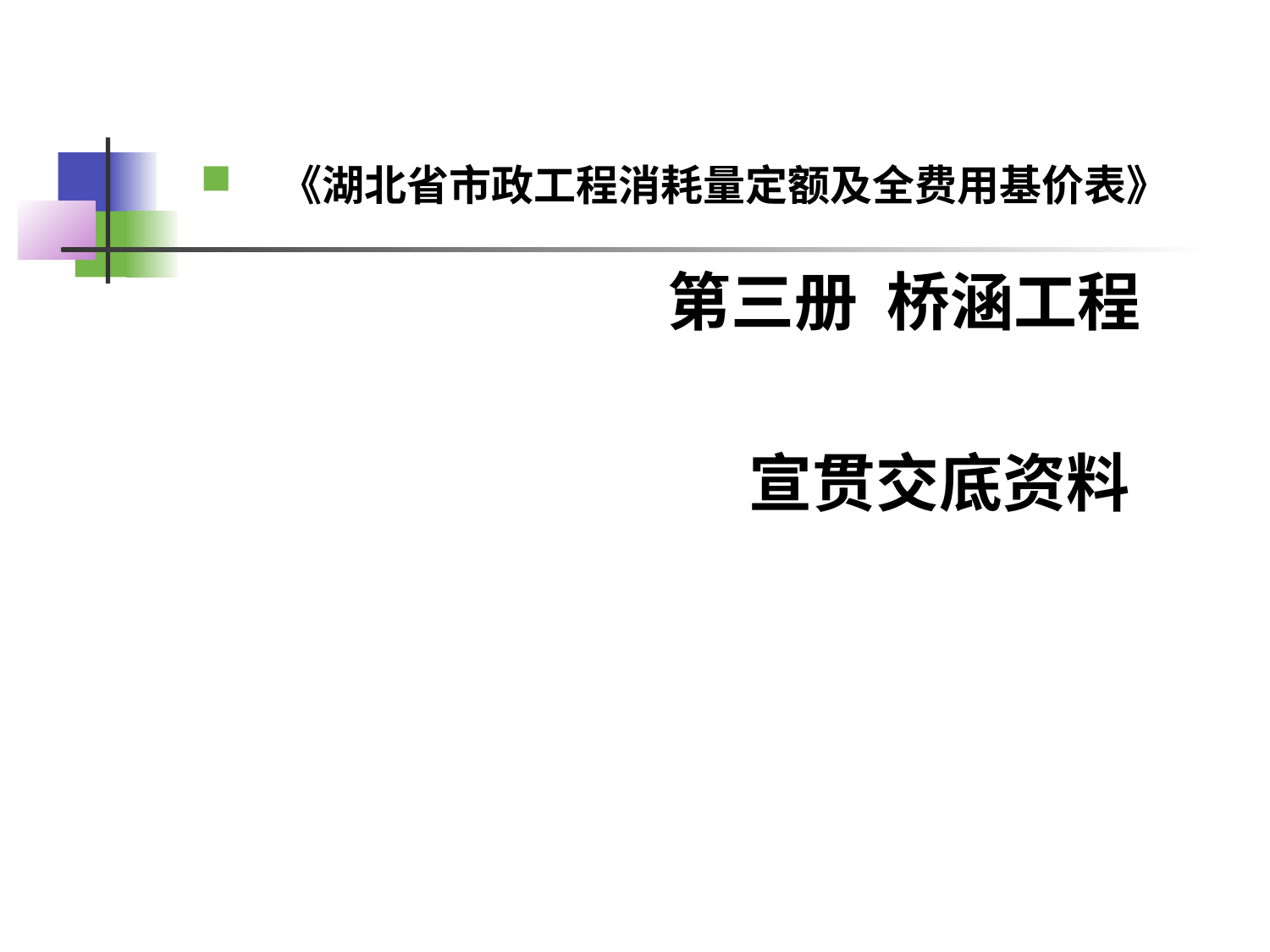

《湖北省市政工程消耗量定额及全费用基价表》
第三册  桥涵工程
宣贯交底资料